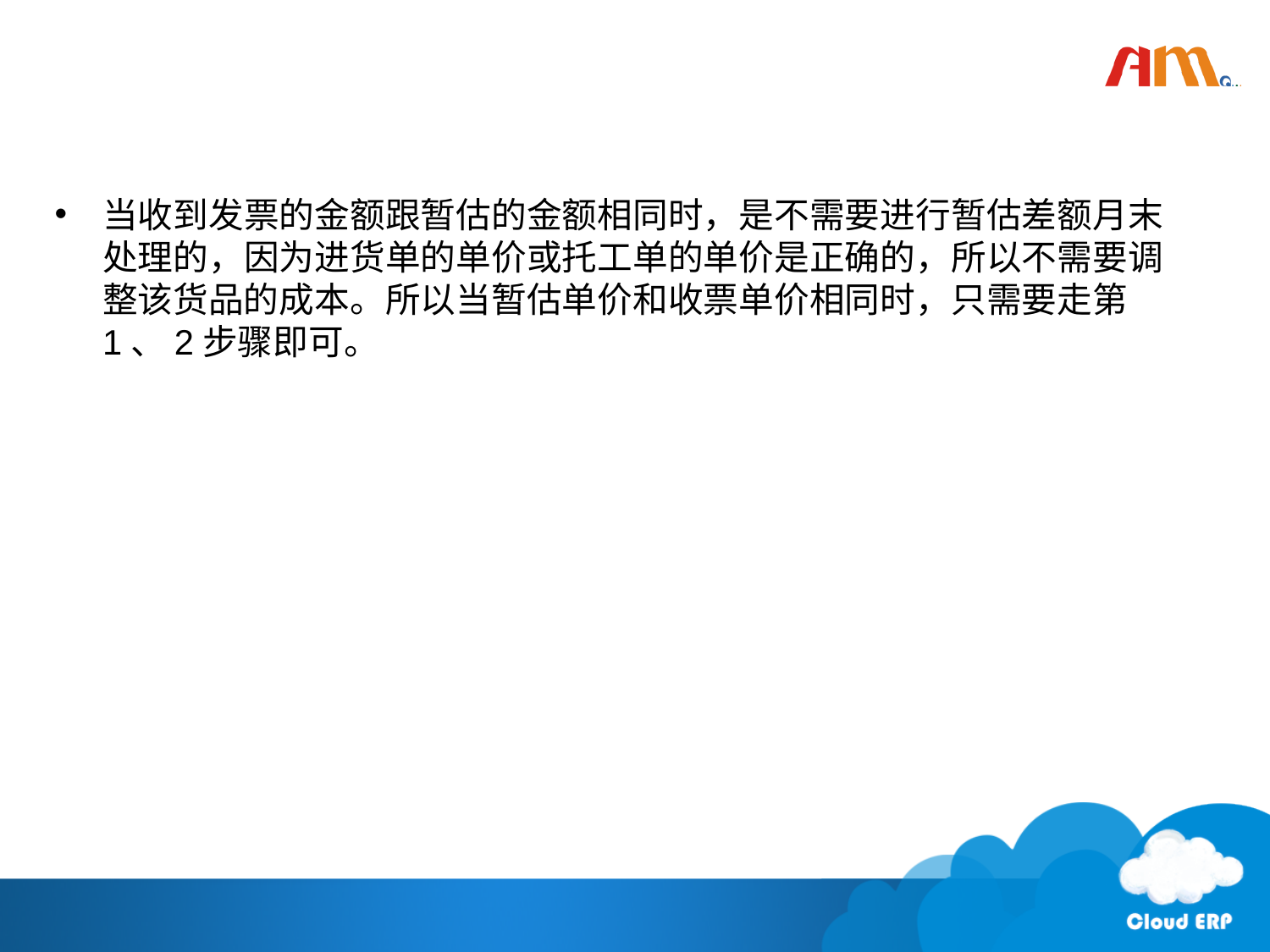

#
当收到发票的金额跟暂估的金额相同时，是不需要进行暂估差额月末处理的，因为进货单的单价或托工单的单价是正确的，所以不需要调整该货品的成本。所以当暂估单价和收票单价相同时，只需要走第1、2步骤即可。